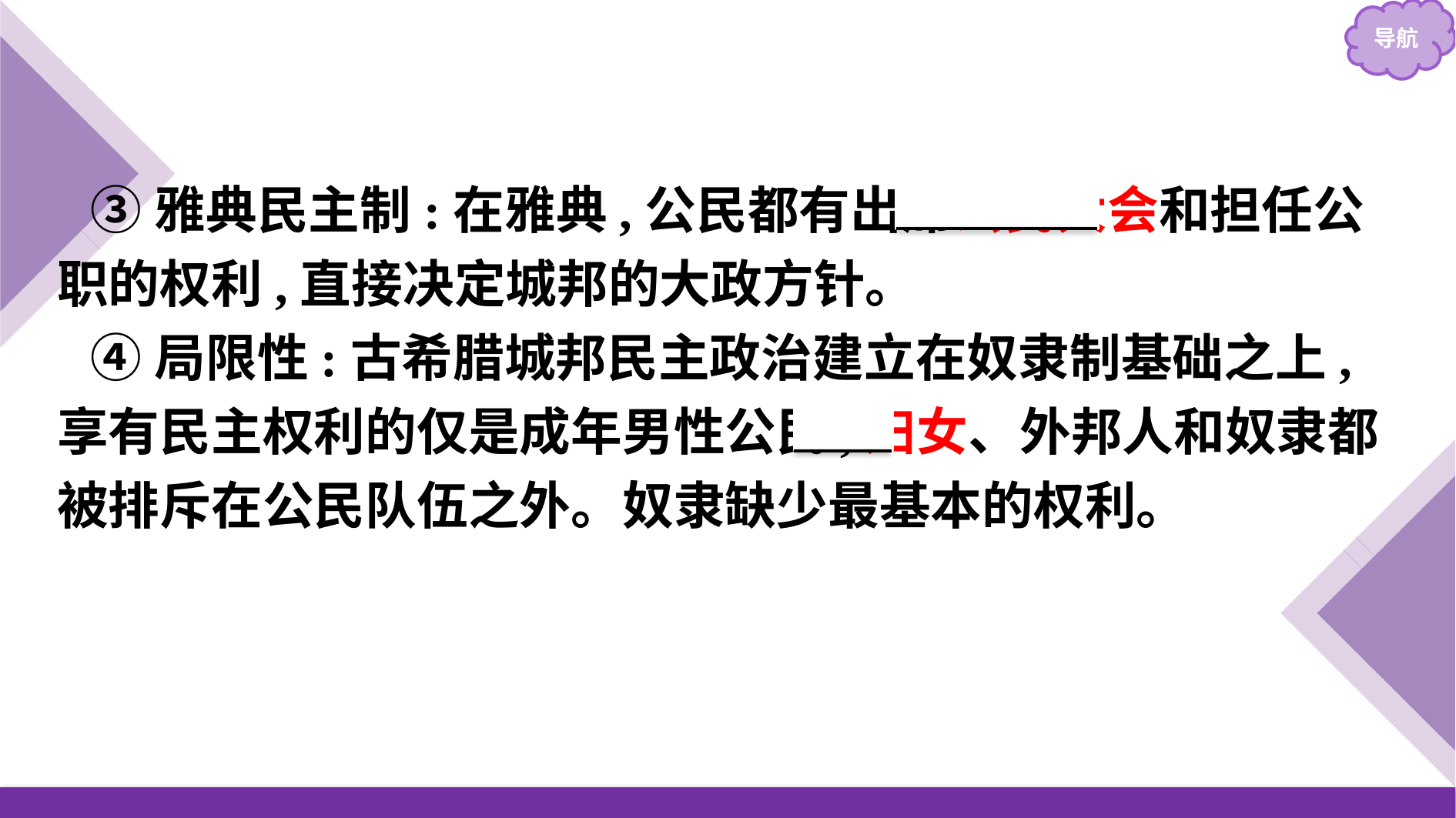

③雅典民主制:在雅典,公民都有出席公民大会和担任公职的权利,直接决定城邦的大政方针。
④局限性:古希腊城邦民主政治建立在奴隶制基础之上,享有民主权利的仅是成年男性公民,妇女、外邦人和奴隶都被排斥在公民队伍之外。奴隶缺少最基本的权利。